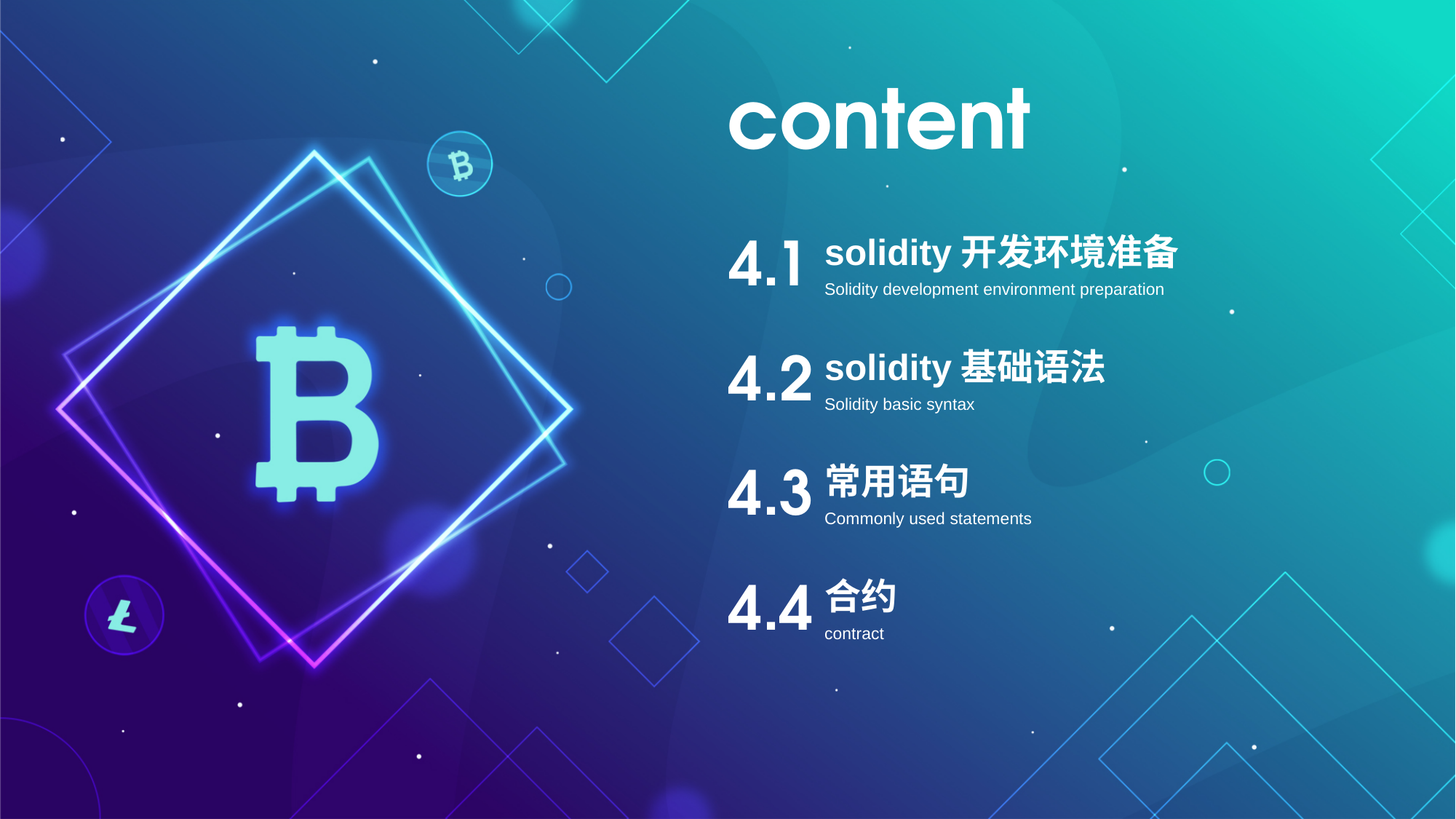

content
4.1
solidity开发环境准备
Solidity development environment preparation
4.2
solidity基础语法
Solidity basic syntax
4.3
常用语句
Commonly used statements
4.4
合约
contract